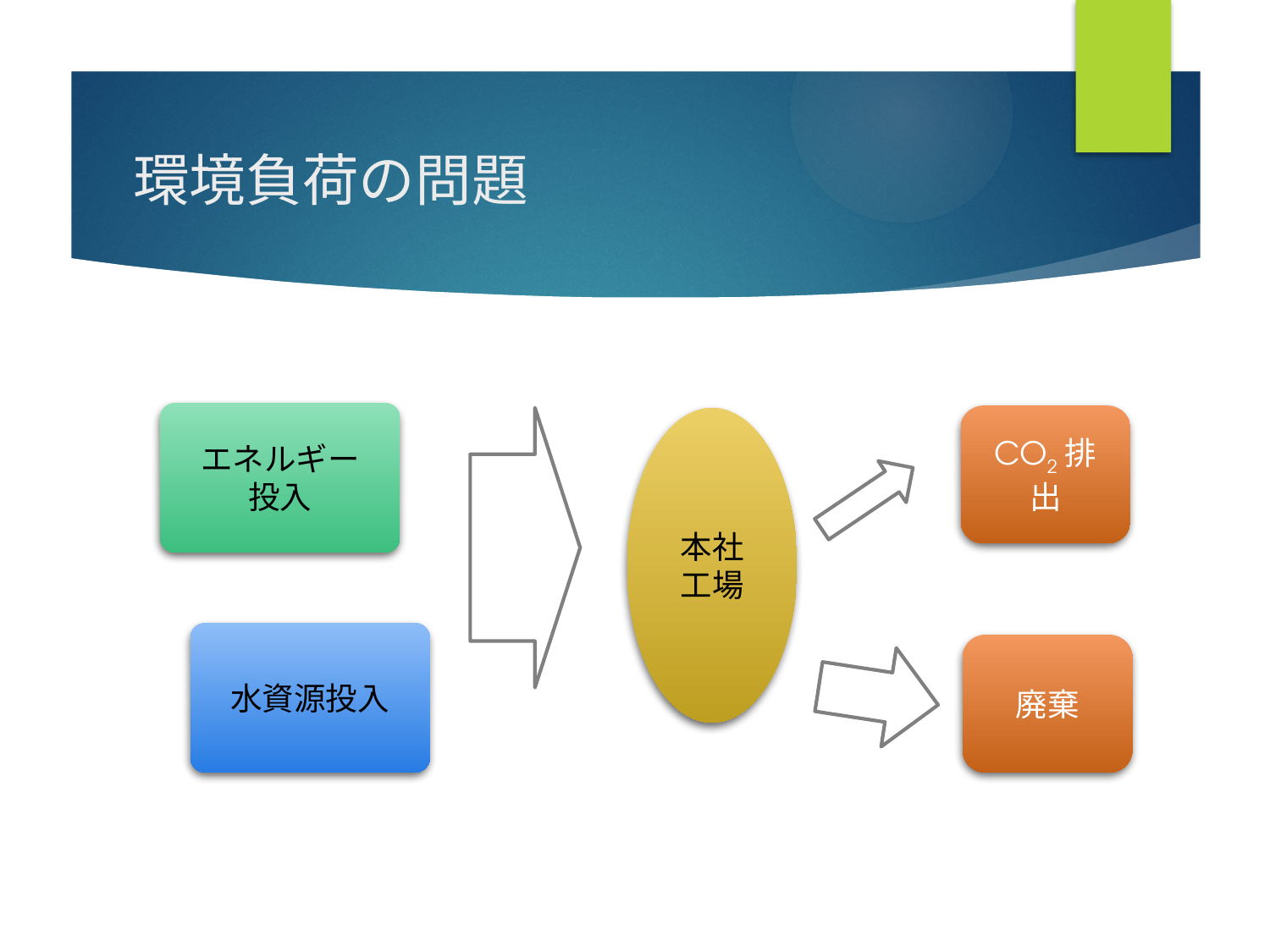

# 環境負荷の問題
エネルギー
投入
CO2排出

本社
工場

水資源投入
廃棄